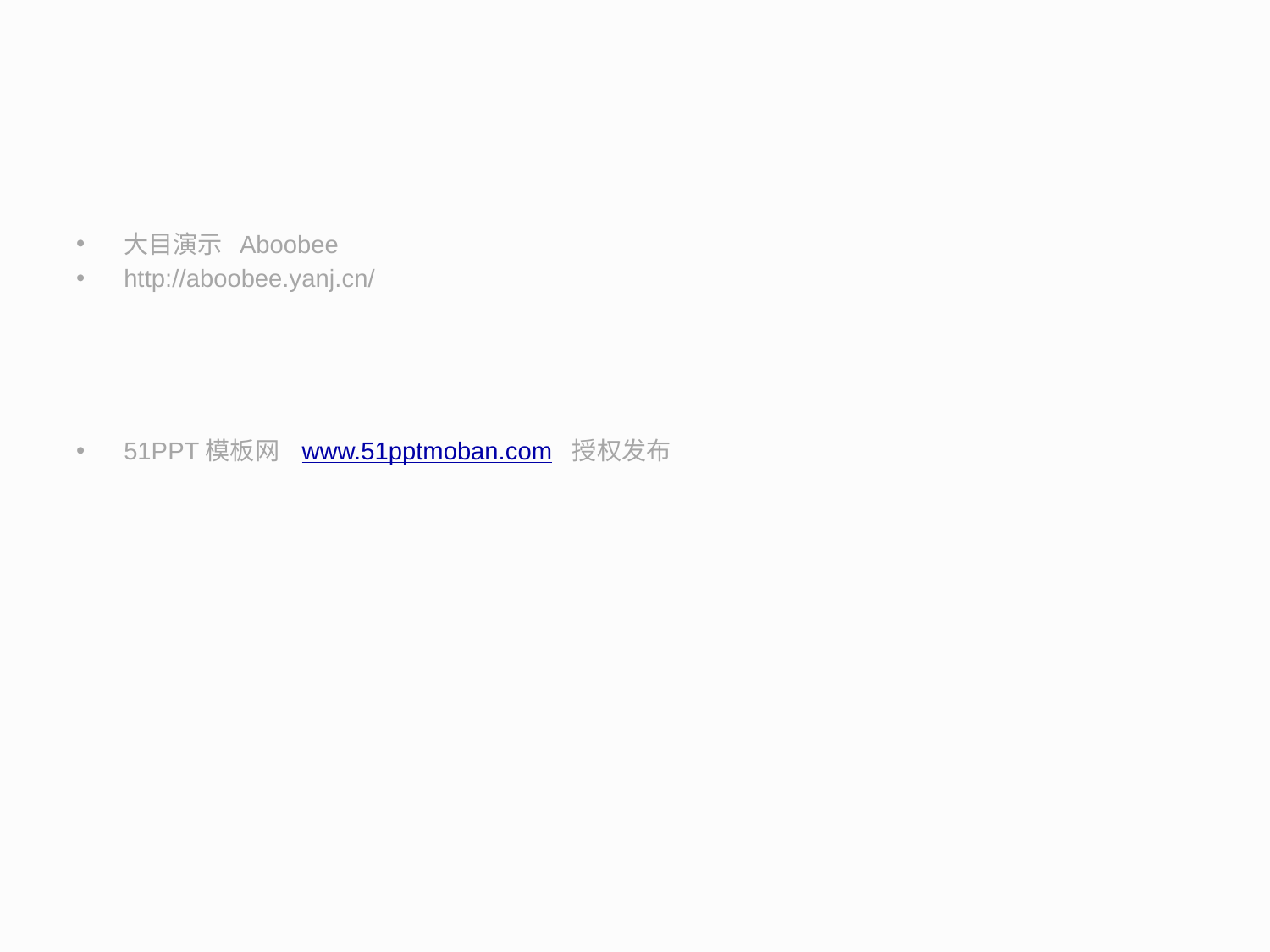

#
大目演示  Aboobee
http://aboobee.yanj.cn/

51PPT模板网   www.51pptmoban.com  授权发布